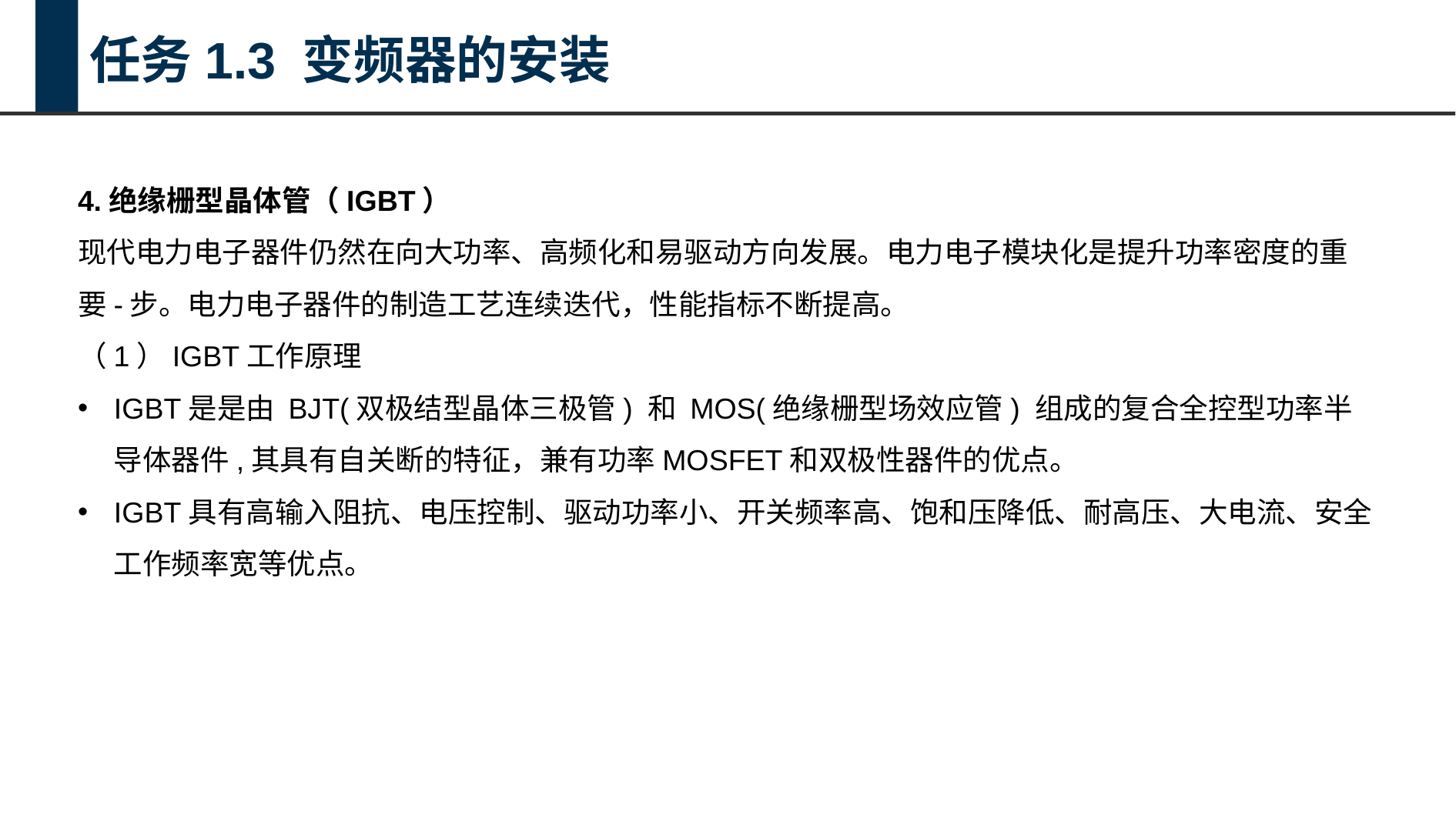

任务1.3 变频器的安装
4.绝缘栅型晶体管（IGBT）
现代电力电子器件仍然在向大功率、高频化和易驱动方向发展。电力电子模块化是提升功率密度的重要-步。电力电子器件的制造工艺连续迭代，性能指标不断提高。
（1）IGBT工作原理
IGBT是是由 BJT(双极结型晶体三极管) 和 MOS(绝缘栅型场效应管) 组成的复合全控型功率半导体器件,其具有自关断的特征，兼有功率MOSFET和双极性器件的优点。
IGBT具有高输入阻抗、电压控制、驱动功率小、开关频率高、饱和压降低、耐高压、大电流、安全工作频率宽等优点。